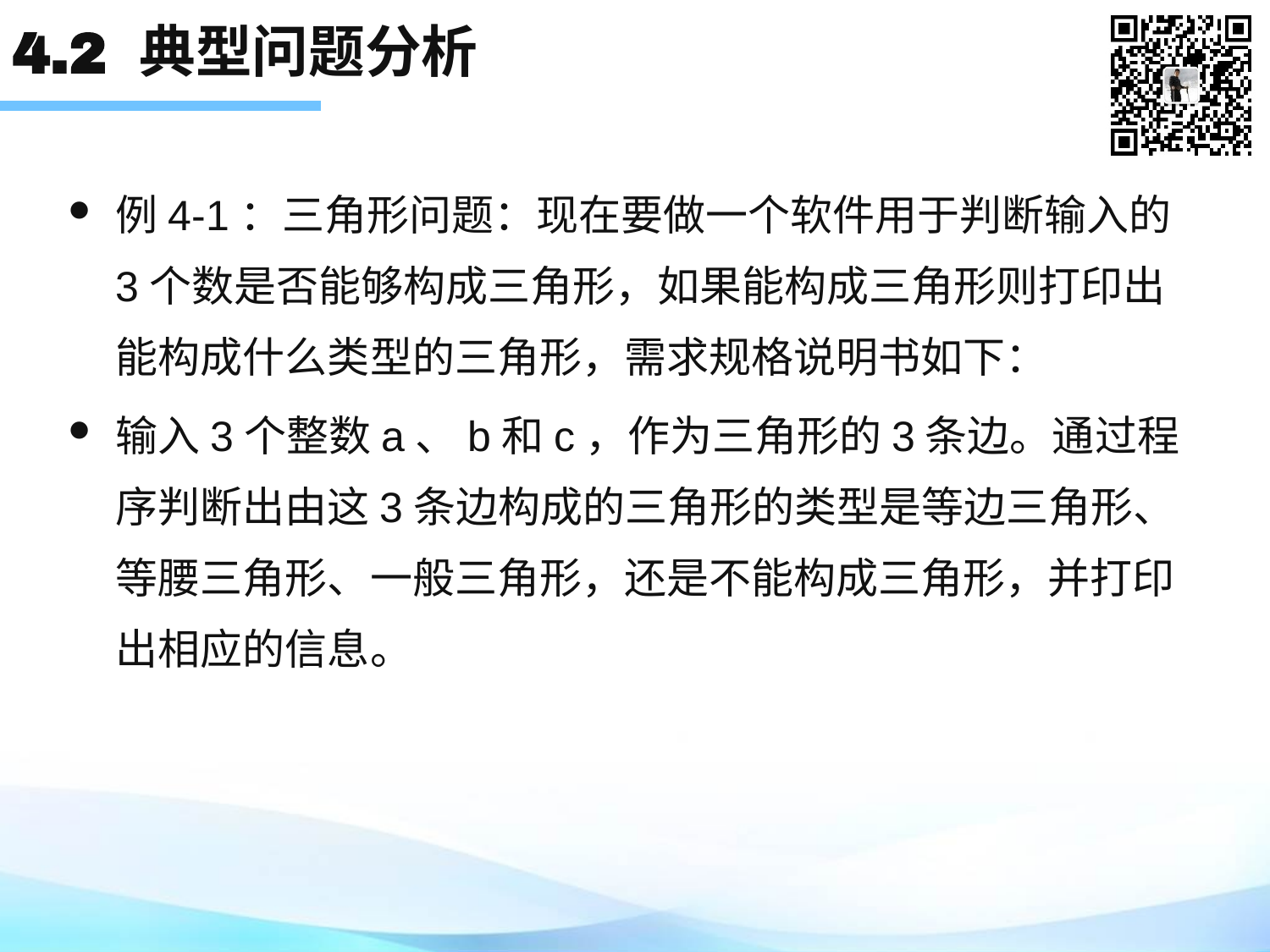

# 4.2 典型问题分析
例4-1：三角形问题：现在要做一个软件用于判断输入的3个数是否能够构成三角形，如果能构成三角形则打印出能构成什么类型的三角形，需求规格说明书如下：
输入3个整数a、b和c，作为三角形的3条边。通过程序判断出由这3条边构成的三角形的类型是等边三角形、等腰三角形、一般三角形，还是不能构成三角形，并打印出相应的信息。